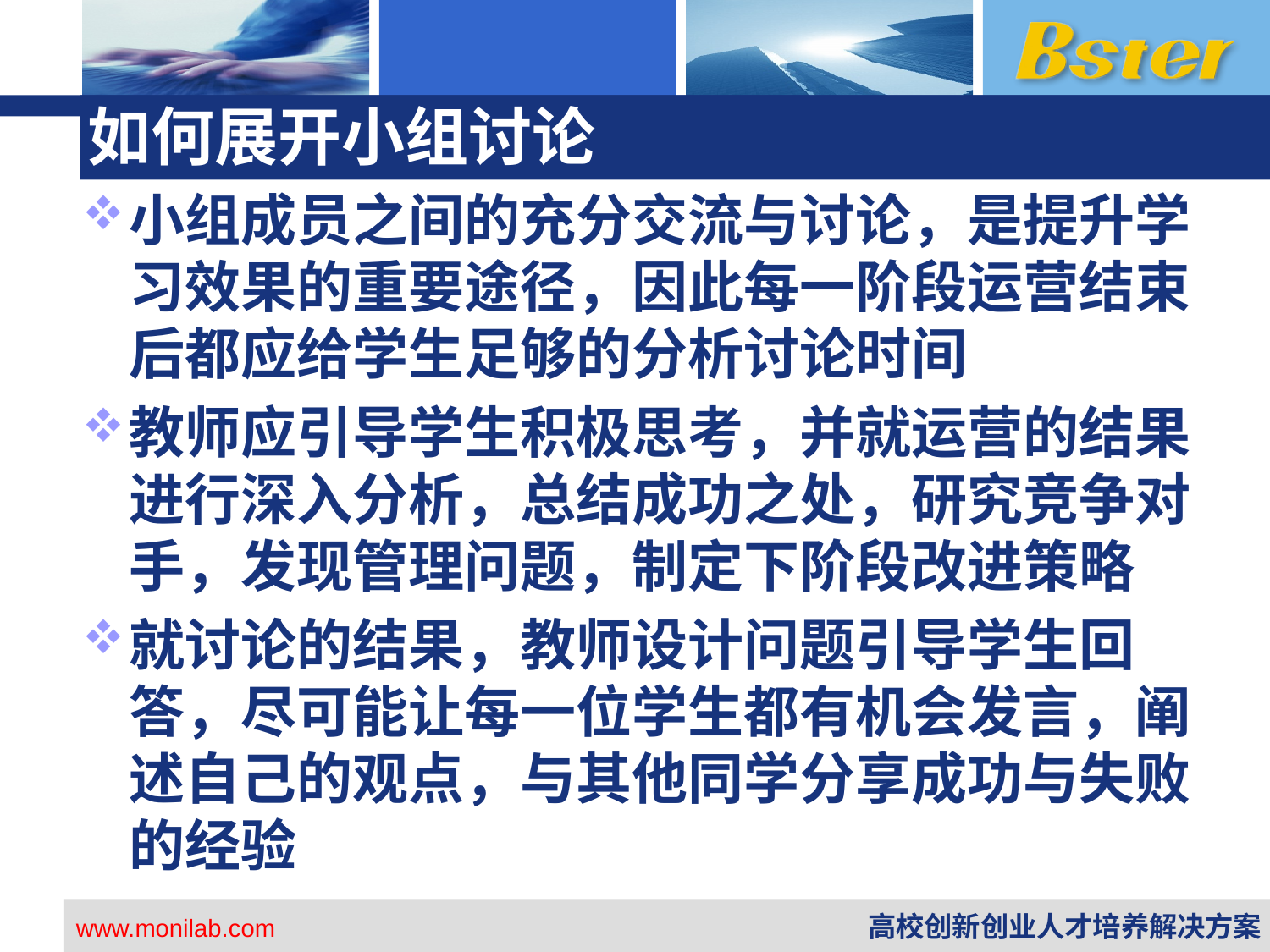

# 如何展开小组讨论
小组成员之间的充分交流与讨论，是提升学习效果的重要途径，因此每一阶段运营结束后都应给学生足够的分析讨论时间
教师应引导学生积极思考，并就运营的结果进行深入分析，总结成功之处，研究竞争对手，发现管理问题，制定下阶段改进策略
就讨论的结果，教师设计问题引导学生回答，尽可能让每一位学生都有机会发言，阐述自己的观点，与其他同学分享成功与失败的经验